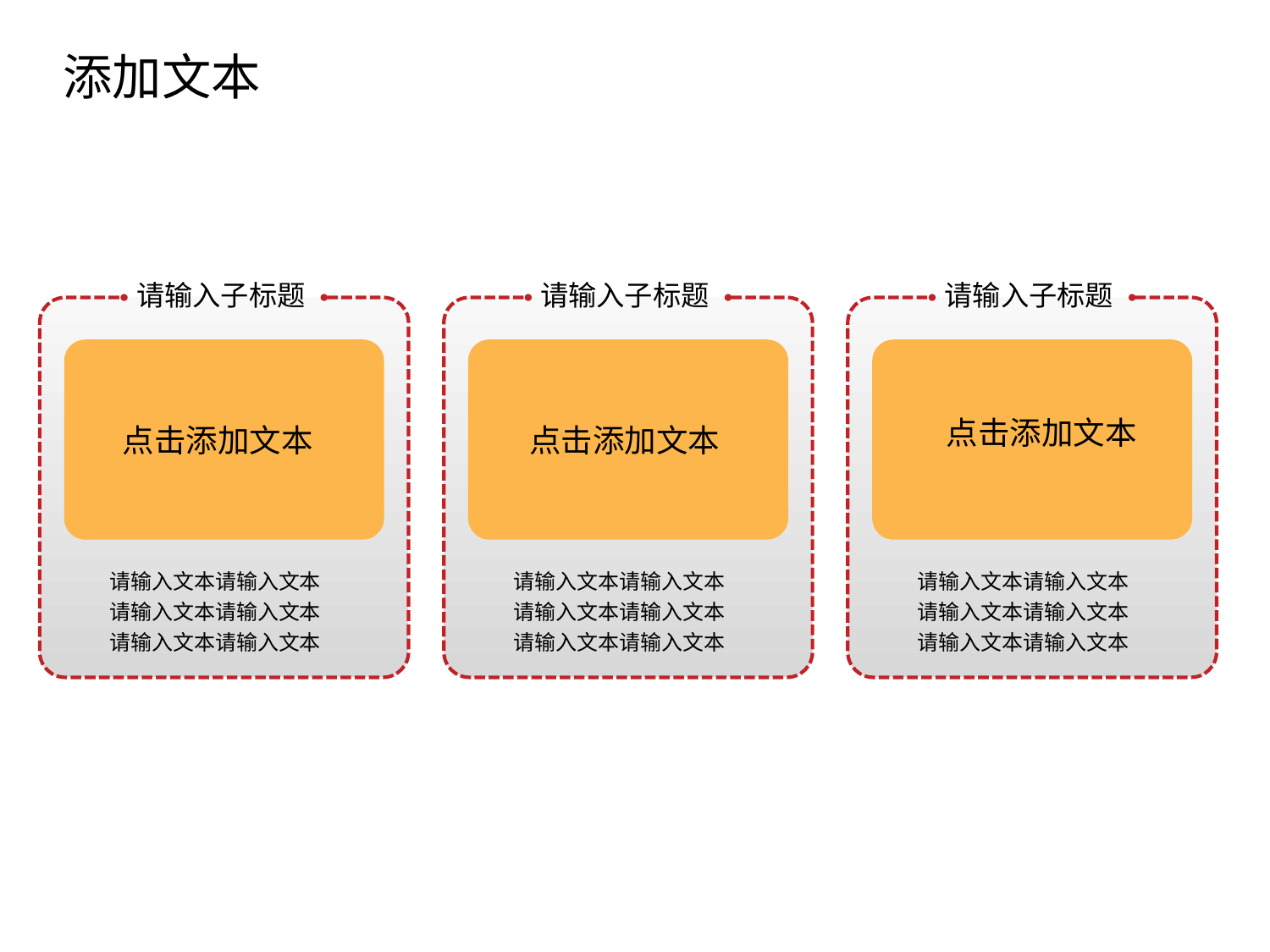

添加文本
点击添加文本
请输入子标题
请输入子标题
请输入子标题

点击添加文本
点击添加文本
点击添加文本
点击添加文本
请输入文本请输入文本请输入文本请输入文本
请输入文本请输入文本
请输入文本请输入文本请输入文本请输入文本
请输入文本请输入文本
请输入文本请输入文本请输入文本请输入文本
请输入文本请输入文本
点击添加文本
点击添加文本